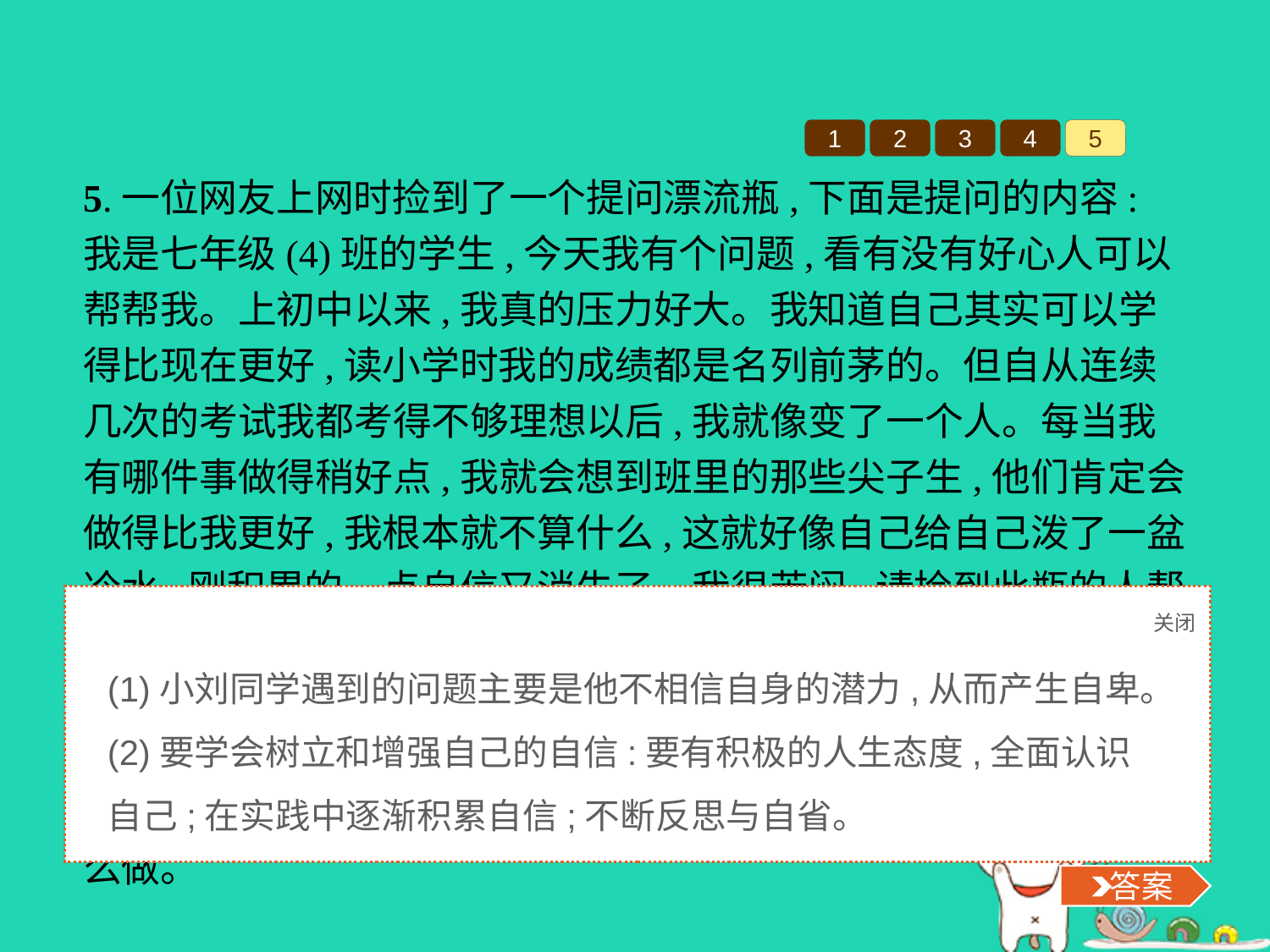

1
2
3
4
5
5.一位网友上网时捡到了一个提问漂流瓶,下面是提问的内容:
我是七年级(4)班的学生,今天我有个问题,看有没有好心人可以帮帮我。上初中以来,我真的压力好大。我知道自己其实可以学得比现在更好,读小学时我的成绩都是名列前茅的。但自从连续几次的考试我都考得不够理想以后,我就像变了一个人。每当我有哪件事做得稍好点,我就会想到班里的那些尖子生,他们肯定会做得比我更好,我根本就不算什么,这就好像自己给自己泼了一盆冷水,刚积累的一点自信又消失了。我很苦闷,请捡到此瓶的人帮帮我吧!
七年级(4)班学生:小刘
(1)小刘同学遇到了什么问题?
(2)如果你是捡到此瓶的网友,对待这样的问题请你告诉他应该怎么做。

关闭
  答案

(1)小刘同学遇到的问题主要是他不相信自身的潜力,从而产生自卑。
(2)要学会树立和增强自己的自信:要有积极的人生态度,全面认识自己;在实践中逐渐积累自信;不断反思与自省。
  答案